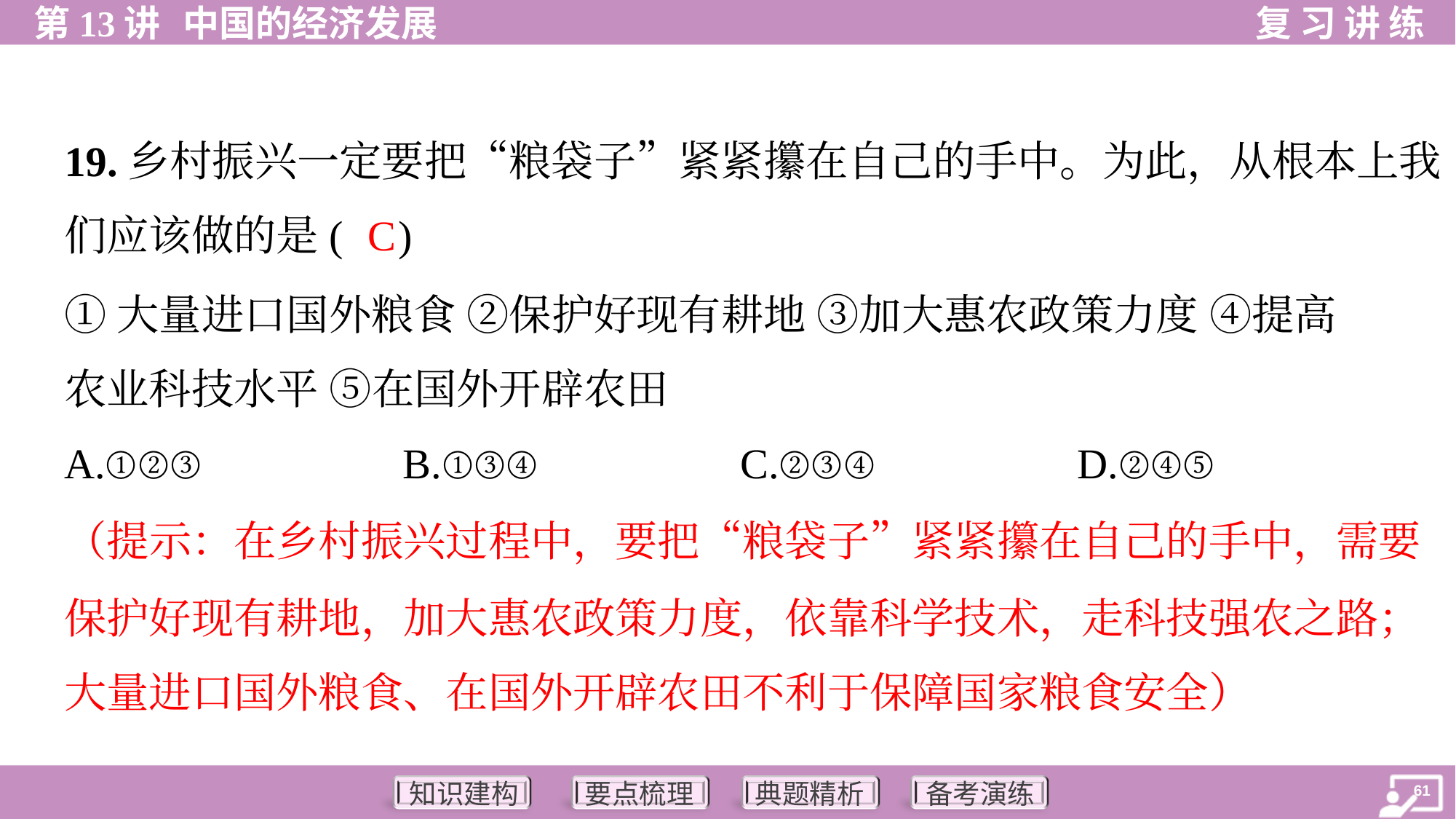

19.乡村振兴一定要把“粮袋子”紧紧攥在自己的手中。为此，从根本上我
们应该做的是(     )
C
①大量进口国外粮食 ②保护好现有耕地 ③加大惠农政策力度 ④提高
农业科技水平 ⑤在国外开辟农田
A.①②③	B.①③④	C.②③④	D.②④⑤
（提示：在乡村振兴过程中，要把“粮袋子”紧紧攥在自己的手中，需要
保护好现有耕地，加大惠农政策力度，依靠科学技术，走科技强农之路；
大量进口国外粮食、在国外开辟农田不利于保障国家粮食安全）